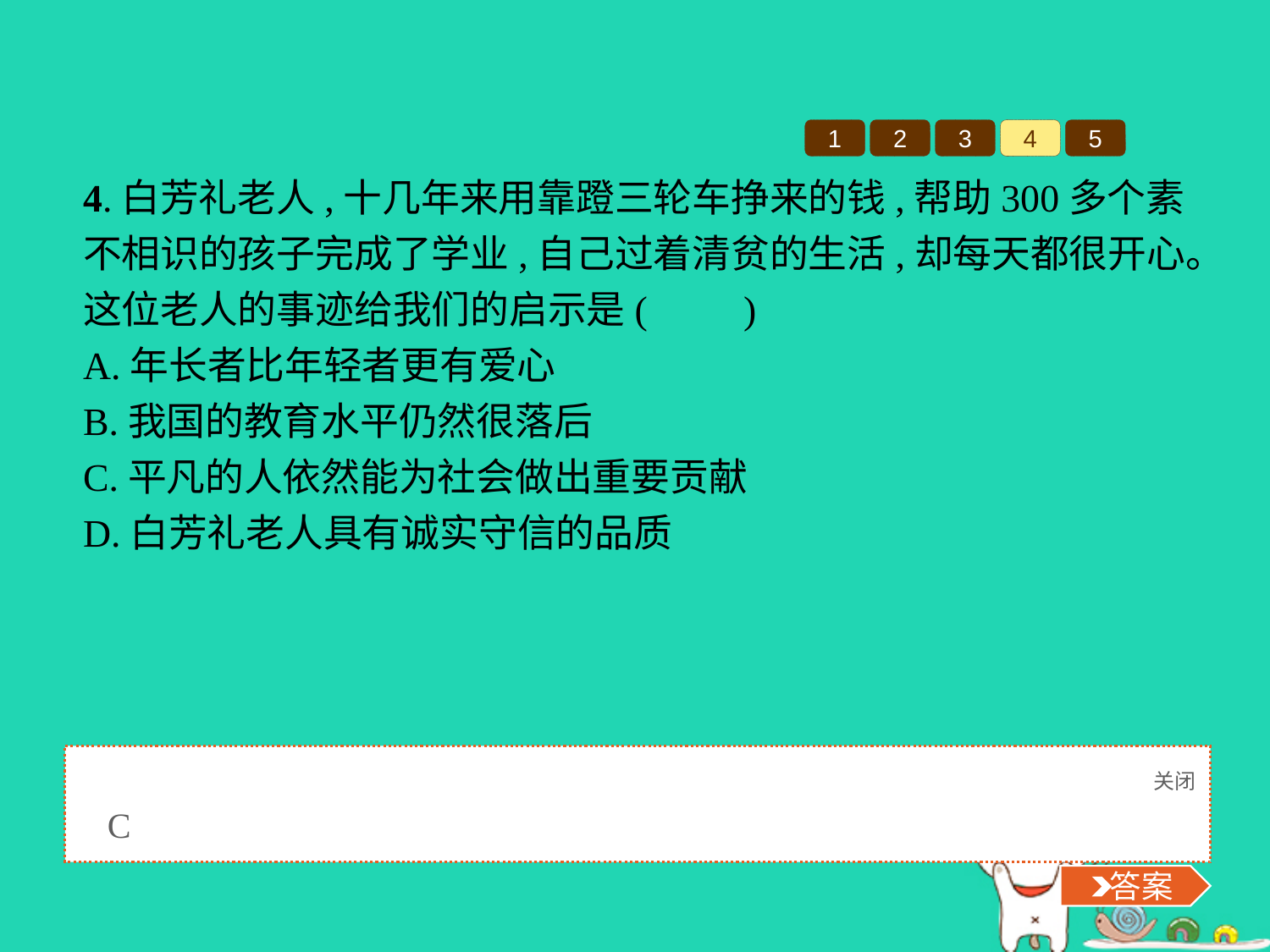

1
2
3
4
5
4.白芳礼老人,十几年来用靠蹬三轮车挣来的钱,帮助300多个素不相识的孩子完成了学业,自己过着清贫的生活,却每天都很开心。这位老人的事迹给我们的启示是(　　)
A.年长者比年轻者更有爱心
B.我国的教育水平仍然很落后
C.平凡的人依然能为社会做出重要贡献
D.白芳礼老人具有诚实守信的品质

关闭
  答案

C
  答案